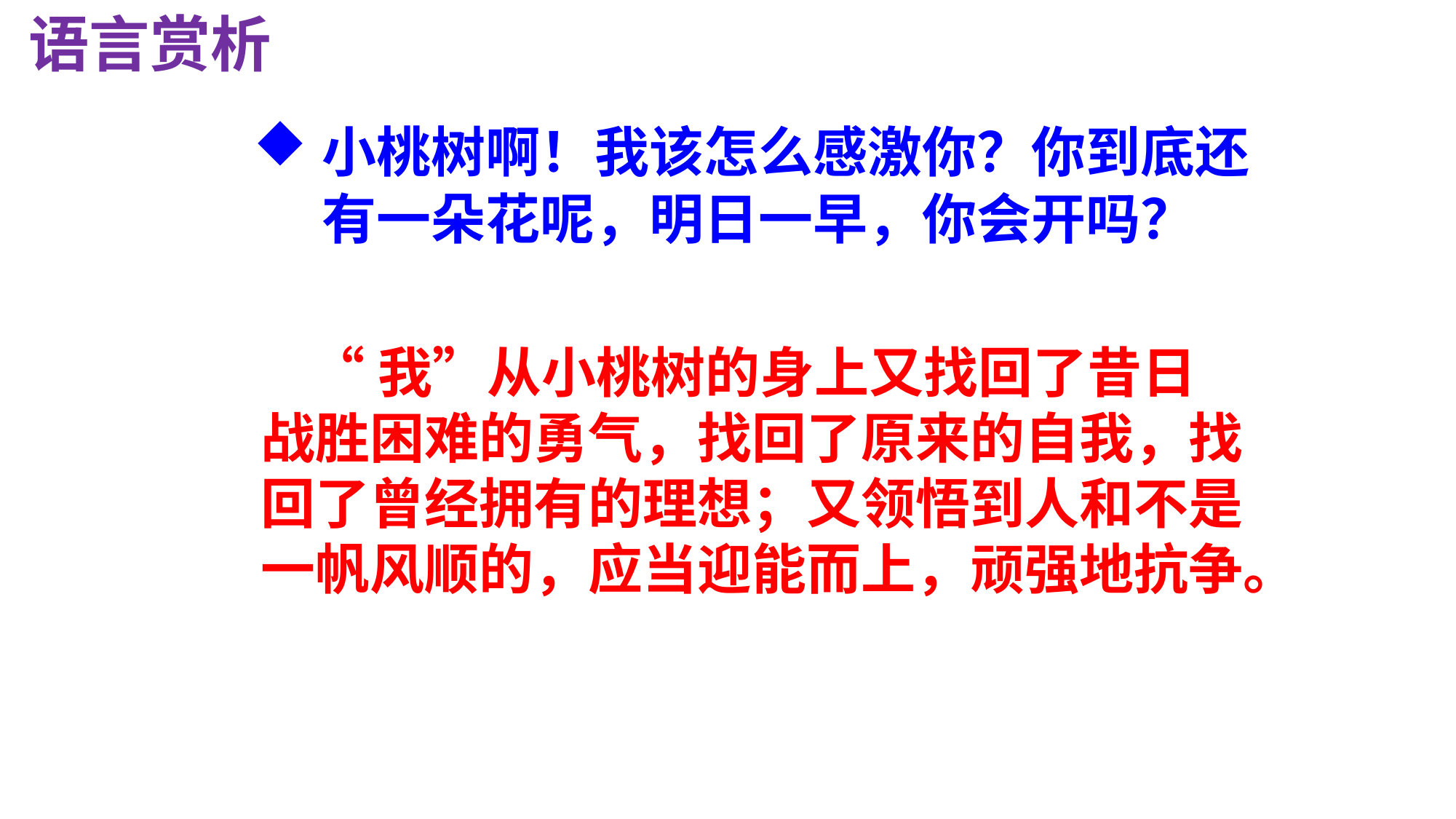

语言赏析
小桃树啊！我该怎么感激你？你到底还有一朵花呢，明日一早，你会开吗？
    “我”从小桃树的身上又找回了昔日战胜困难的勇气，找回了原来的自我，找回了曾经拥有的理想；又领悟到人和不是一帆风顺的，应当迎能而上，顽强地抗争。